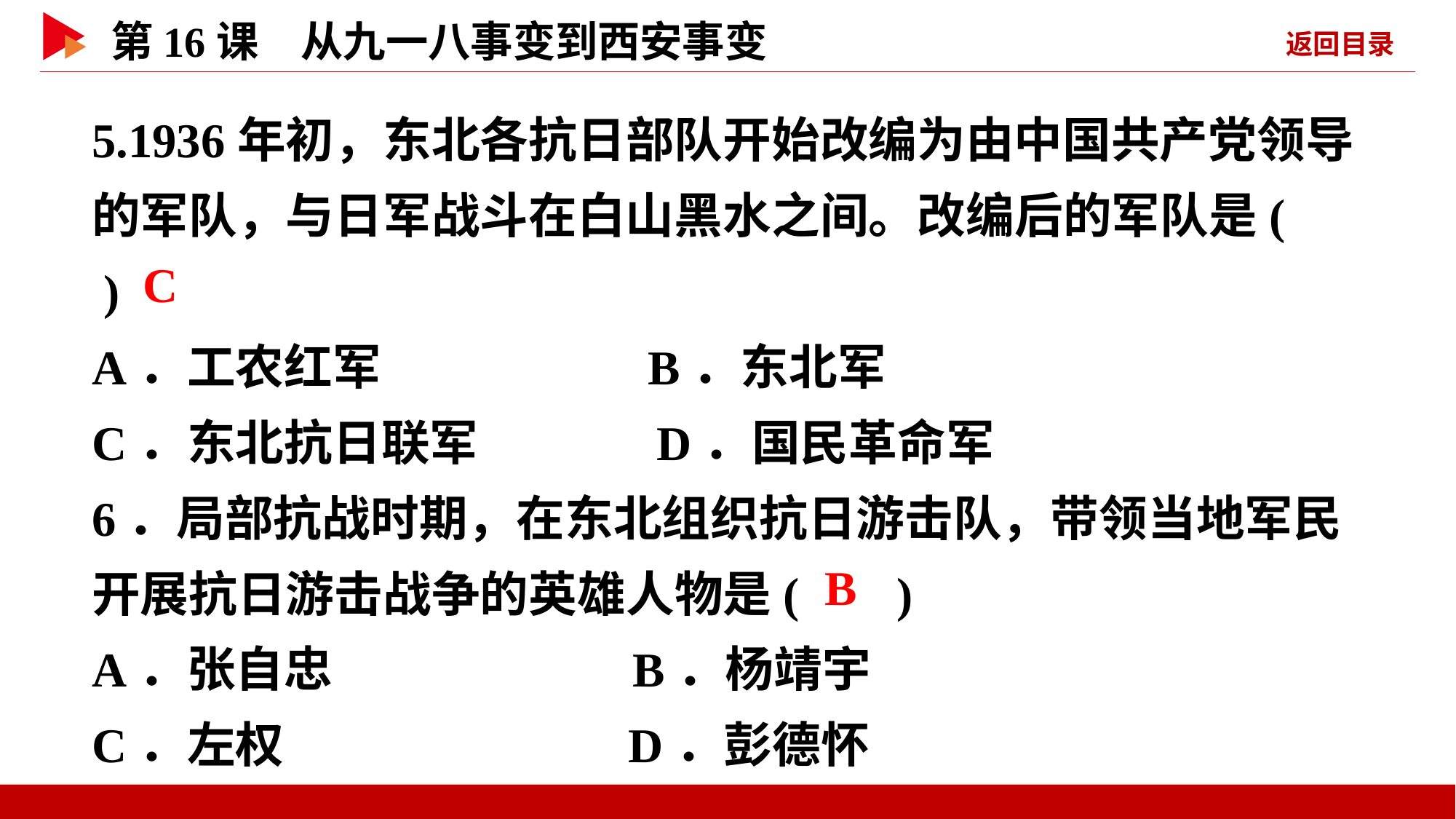

5.1936年初，东北各抗日部队开始改编为由中国共产党领导的军队，与日军战斗在白山黑水之间。改编后的军队是(        )
A．工农红军                       B．东北军
C．东北抗日联军               D．国民革命军
6．局部抗战时期，在东北组织抗日游击队，带领当地军民开展抗日游击战争的英雄人物是(        )
A．张自忠                          B．杨靖宇
C．左权                              D．彭德怀
   C
   B